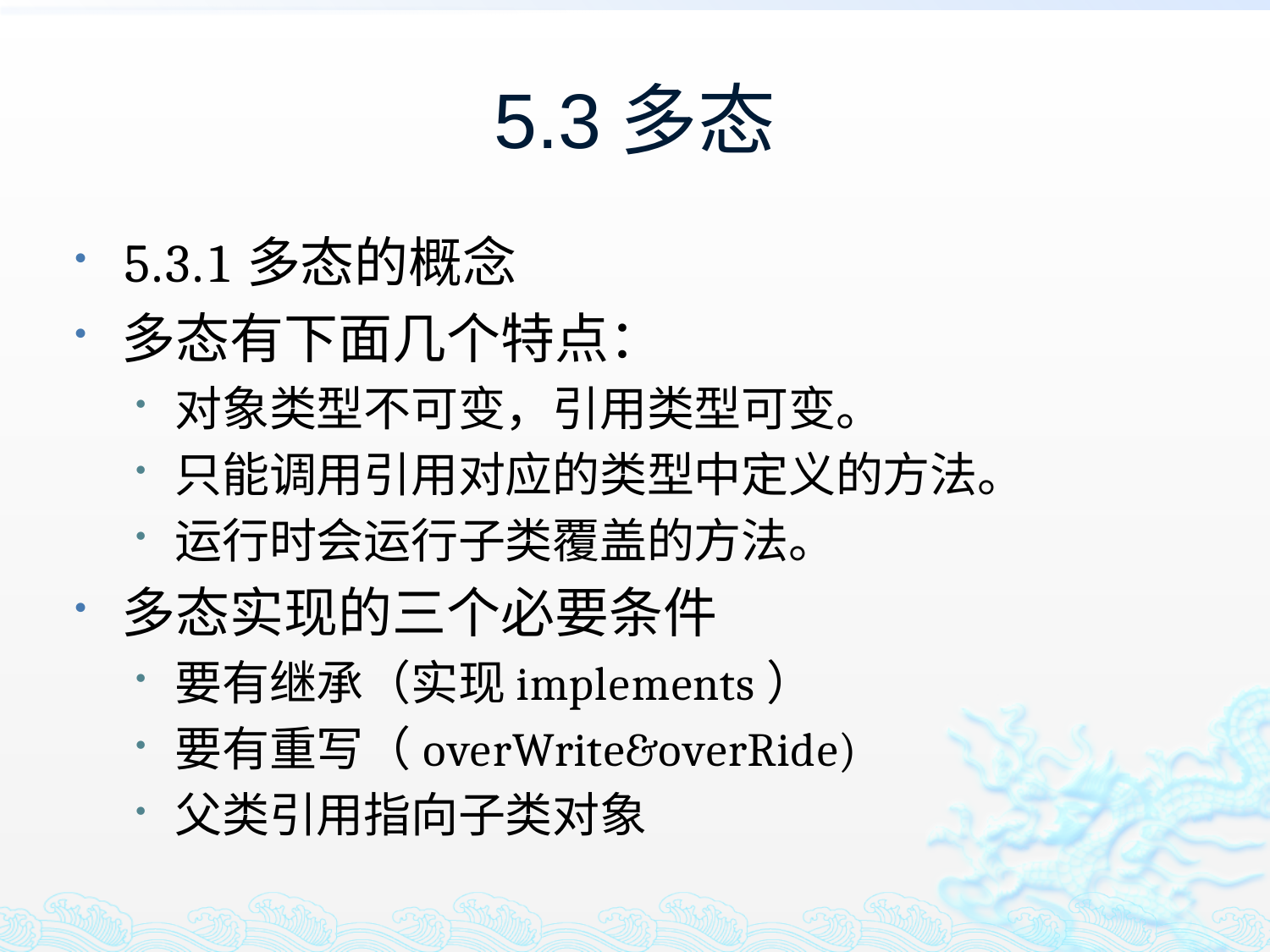

# 5.3多态
5.3.1多态的概念
多态有下面几个特点：
对象类型不可变，引用类型可变。
只能调用引用对应的类型中定义的方法。
运行时会运行子类覆盖的方法。
多态实现的三个必要条件
要有继承（实现implements）
要有重写（overWrite&overRide)
父类引用指向子类对象